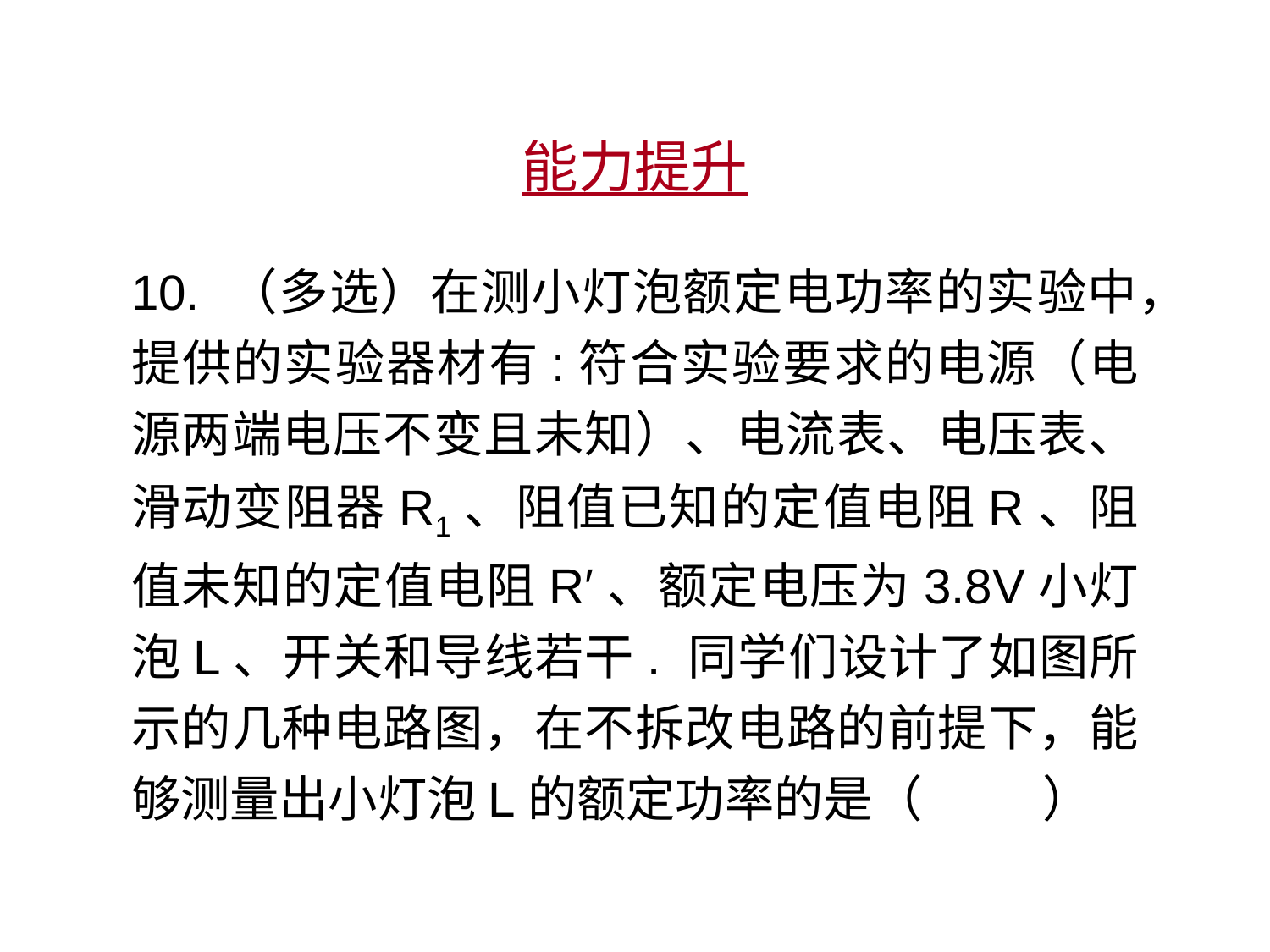

能力提升
10. （多选）在测小灯泡额定电功率的实验中，提供的实验器材有:符合实验要求的电源（电源两端电压不变且未知）、电流表、电压表、滑动变阻器R1、阻值已知的定值电阻R、阻值未知的定值电阻R′、额定电压为3.8V小灯泡L、开关和导线若干. 同学们设计了如图所示的几种电路图，在不拆改电路的前提下，能够测量出小灯泡L的额定功率的是（　  　）